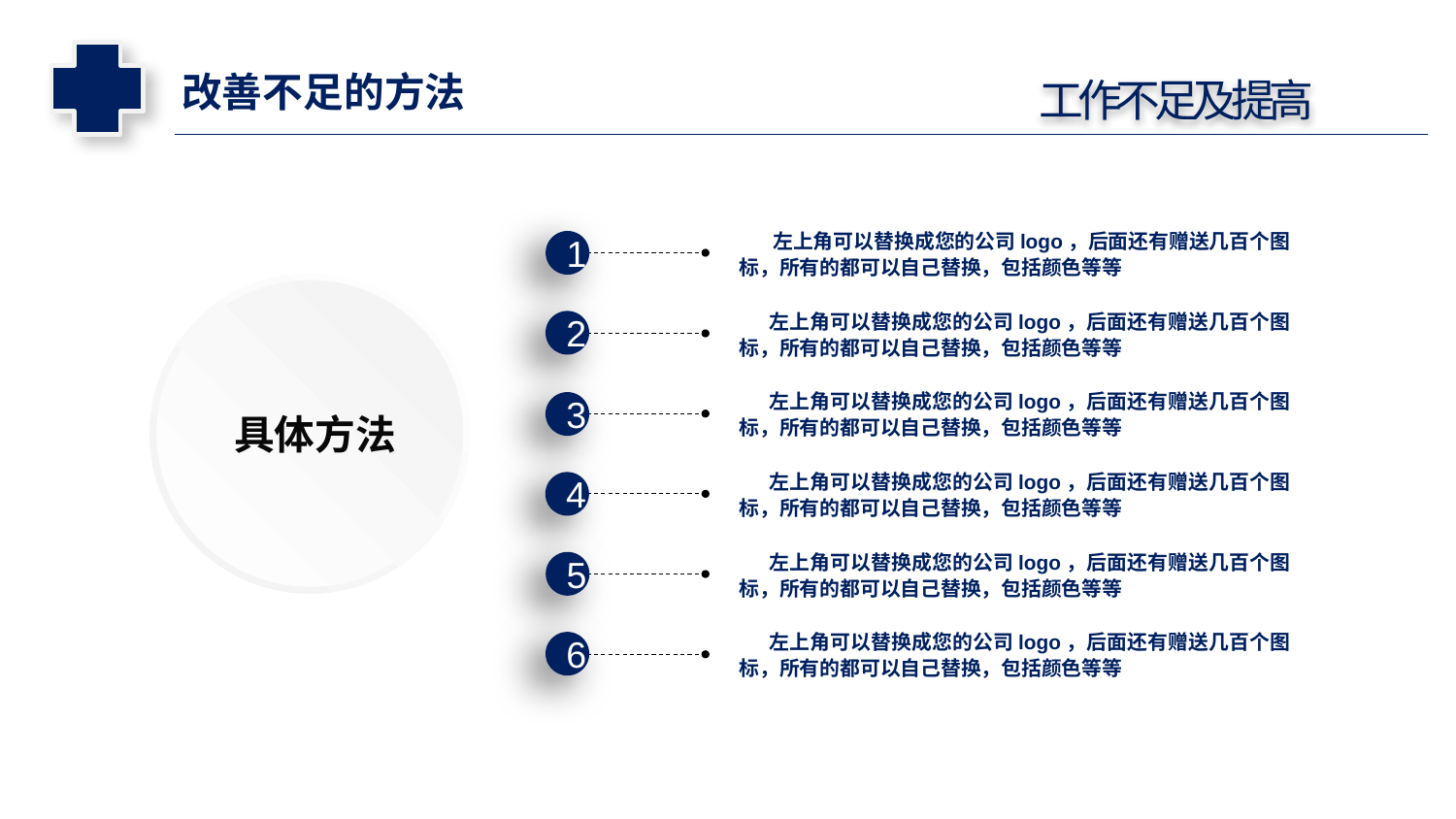

改善不足的方法
工作不足及提高
      左上角可以替换成您的公司logo，后面还有赠送几百个图标，所有的都可以自己替换，包括颜色等等
1

     左上角可以替换成您的公司logo，后面还有赠送几百个图标，所有的都可以自己替换，包括颜色等等
2
     左上角可以替换成您的公司logo，后面还有赠送几百个图标，所有的都可以自己替换，包括颜色等等
3
具体方法
     左上角可以替换成您的公司logo，后面还有赠送几百个图标，所有的都可以自己替换，包括颜色等等
4
     左上角可以替换成您的公司logo，后面还有赠送几百个图标，所有的都可以自己替换，包括颜色等等
5
     左上角可以替换成您的公司logo，后面还有赠送几百个图标，所有的都可以自己替换，包括颜色等等
6